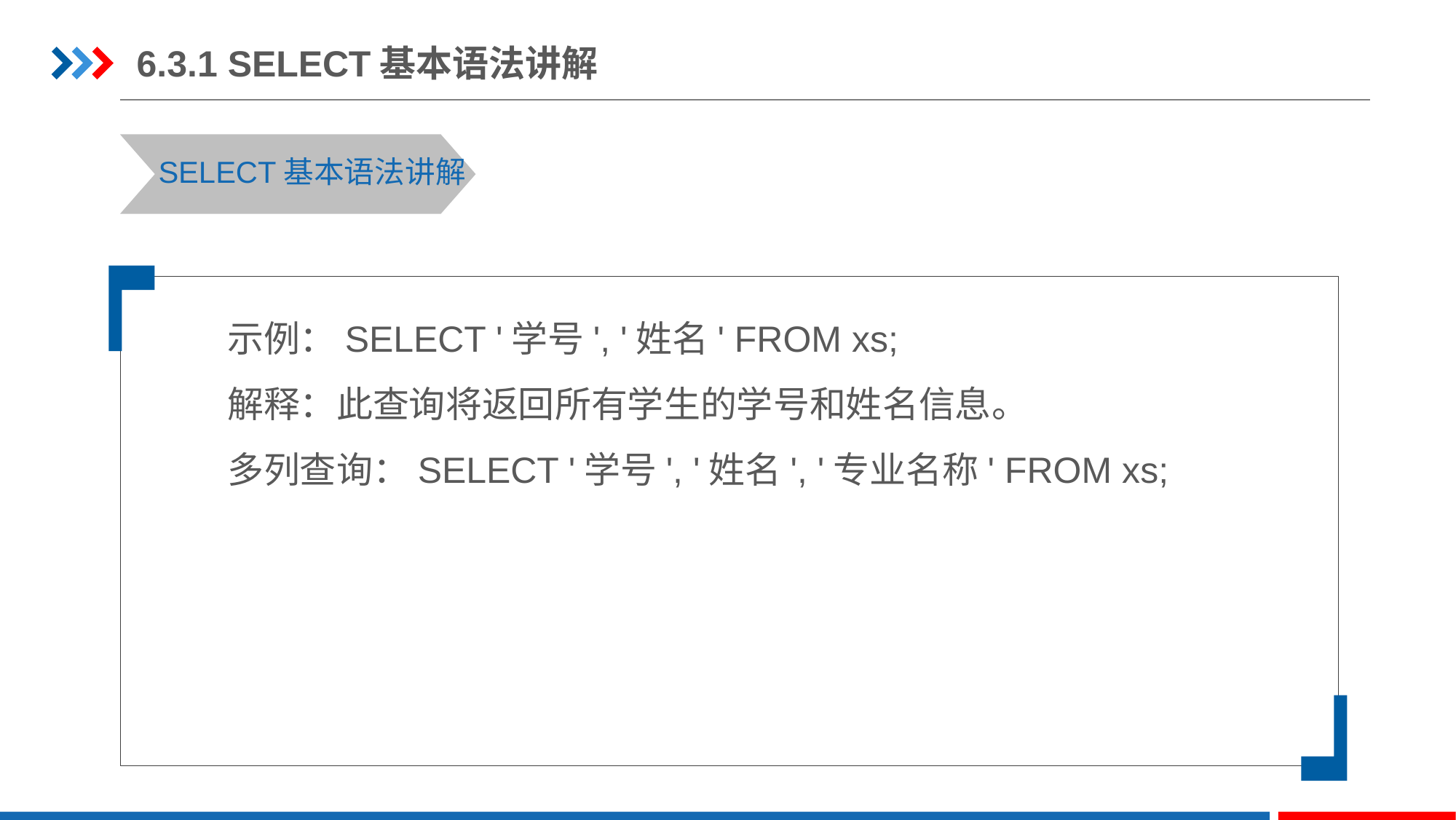

6.3.1 SELECT基本语法讲解

SELECT基本语法讲解

示例：SELECT '学号', '姓名' FROM xs;
解释：此查询将返回所有学生的学号和姓名信息。
多列查询：SELECT '学号', '姓名', '专业名称' FROM xs;